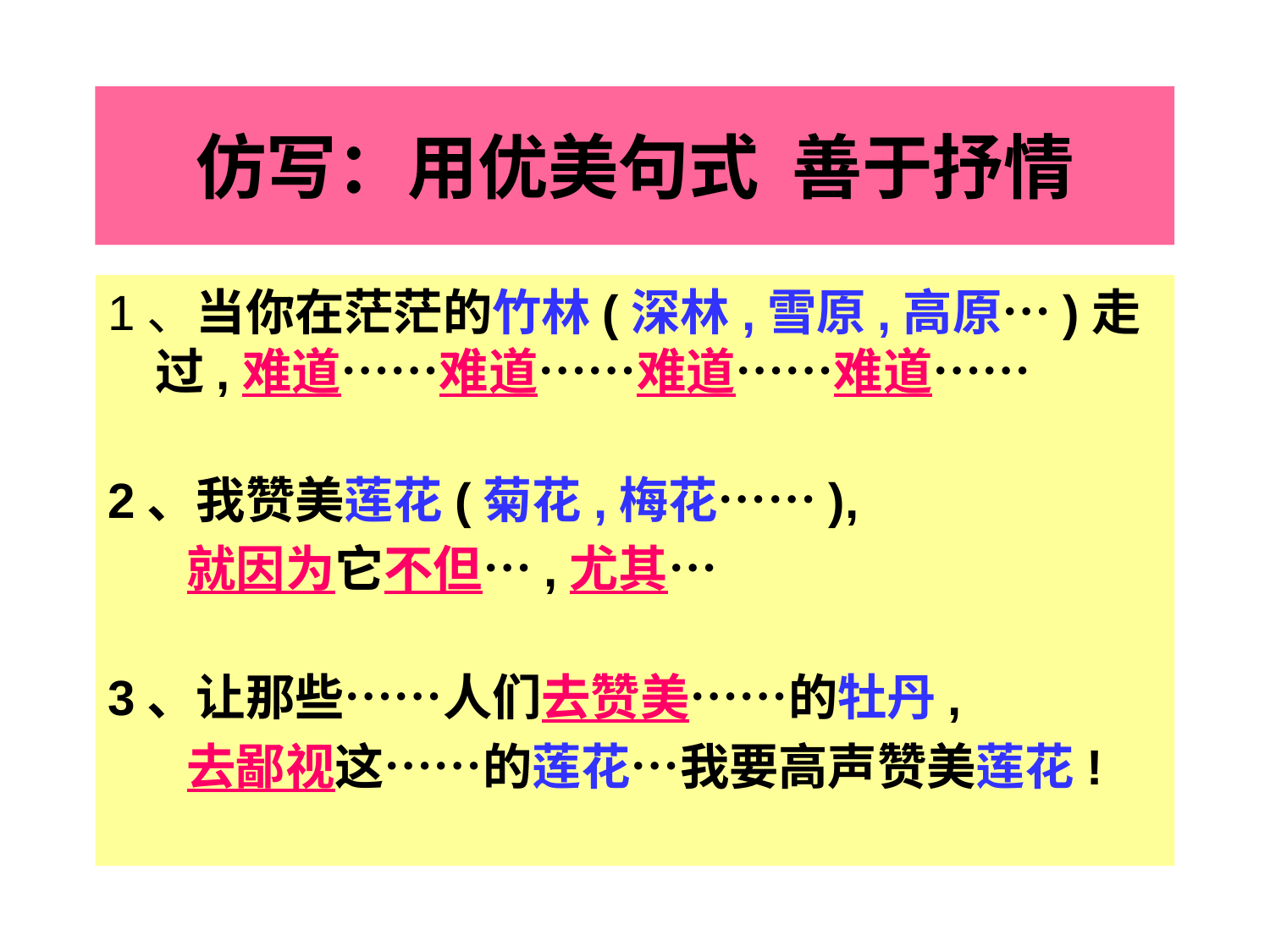

# 仿写：用优美句式  善于抒情
1、当你在茫茫的竹林(深林,雪原,高原…)走过,难道……难道……难道……难道……
2、我赞美莲花(菊花,梅花……),
      就因为它不但…,尤其…
3、让那些……人们去赞美……的牡丹,
      去鄙视这……的莲花…我要高声赞美莲花!